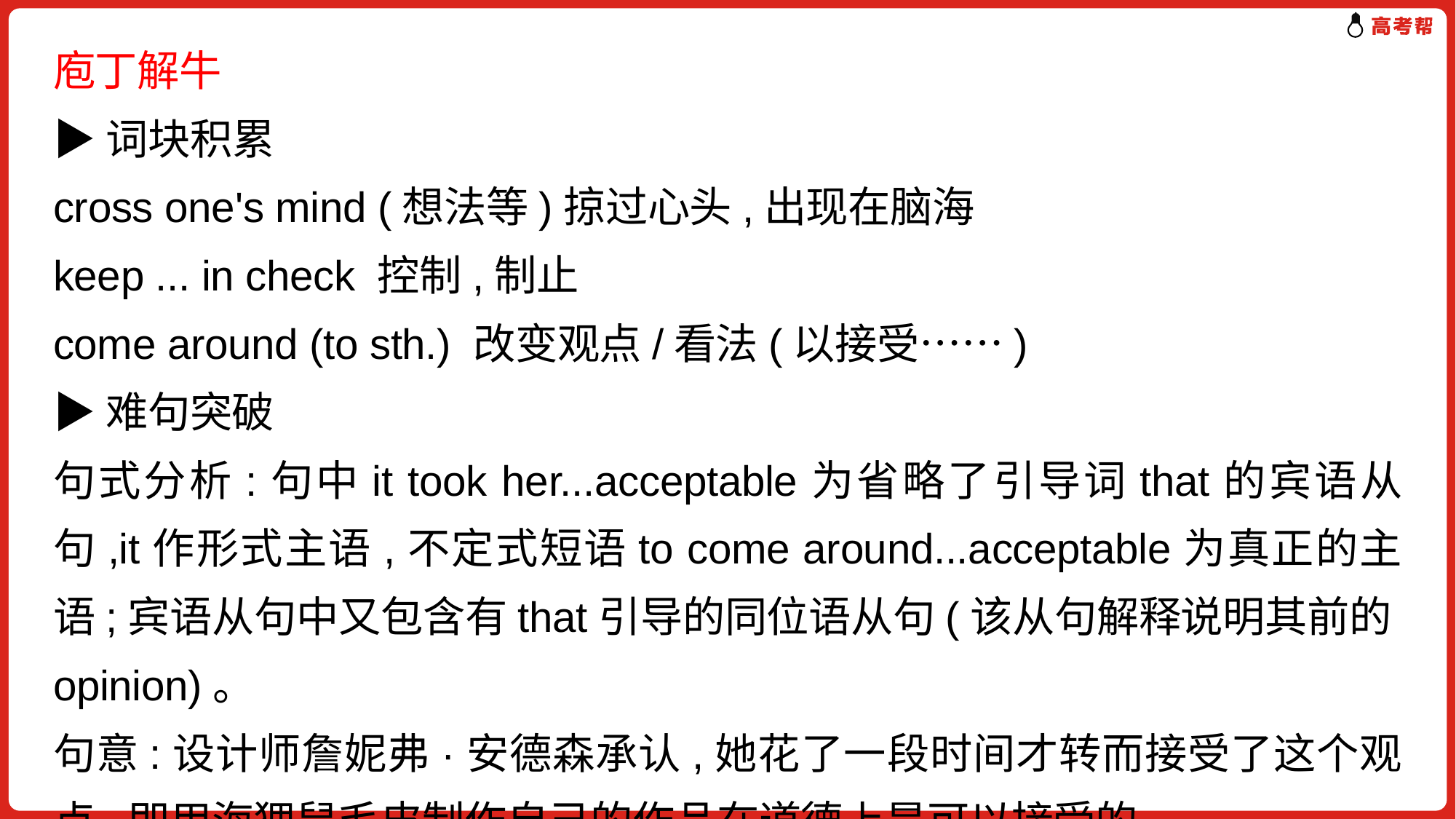

庖丁解牛
▶词块积累
cross one's mind (想法等)掠过心头,出现在脑海
keep ... in check 控制,制止
come around (to sth.) 改变观点/看法(以接受……)
▶难句突破
句式分析:句中it took her...acceptable为省略了引导词that的宾语从句,it作形式主语,不定式短语to come around...acceptable为真正的主语;宾语从句中又包含有that引导的同位语从句(该从句解释说明其前的opinion)。
句意:设计师詹妮弗·安德森承认,她花了一段时间才转而接受了这个观点,即用海狸鼠毛皮制作自己的作品在道德上是可以接受的。